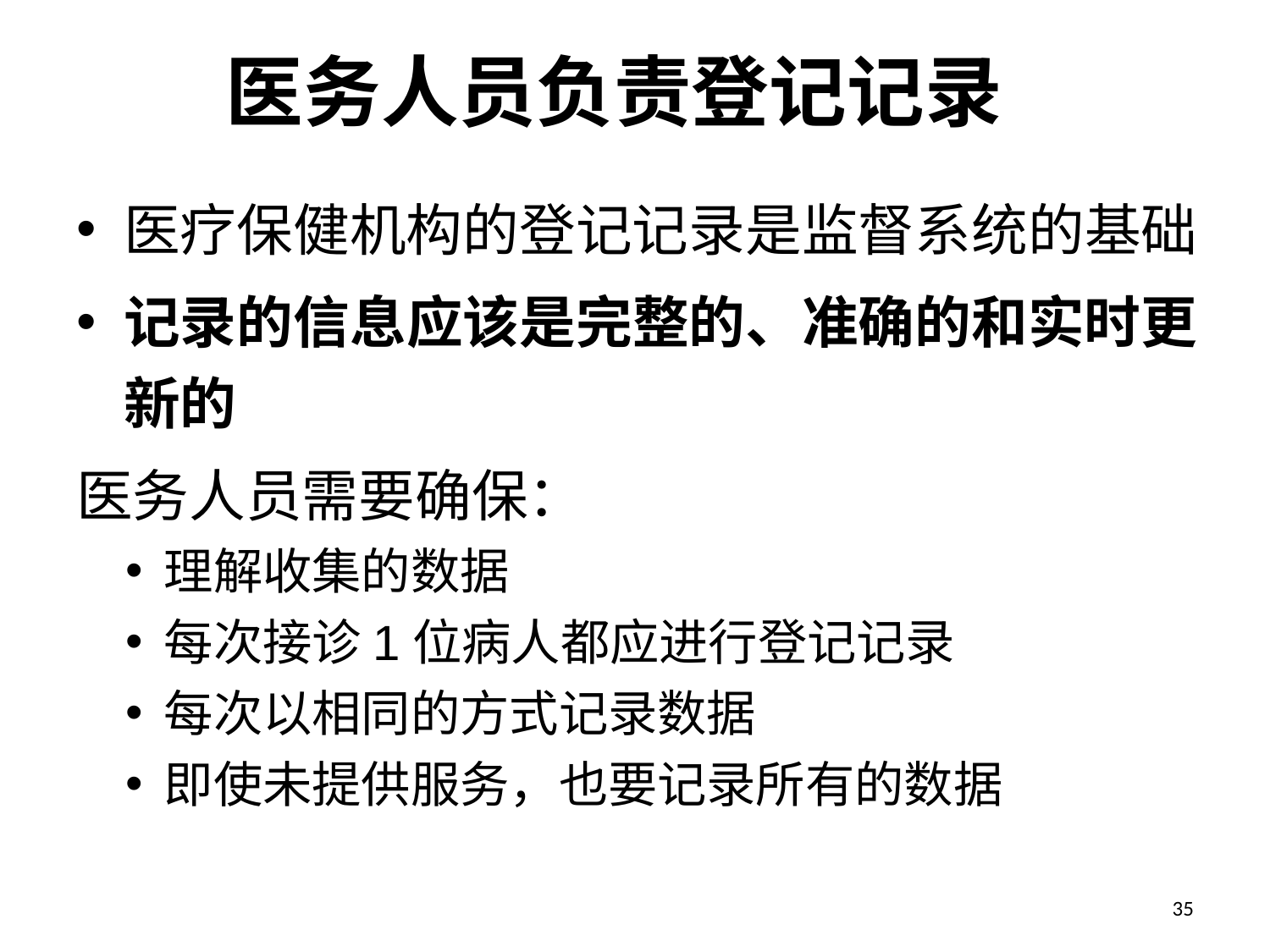

# 医务人员负责登记记录
医疗保健机构的登记记录是监督系统的基础
记录的信息应该是完整的、准确的和实时更新的
医务人员需要确保：
理解收集的数据
每次接诊1位病人都应进行登记记录
每次以相同的方式记录数据
即使未提供服务，也要记录所有的数据

35